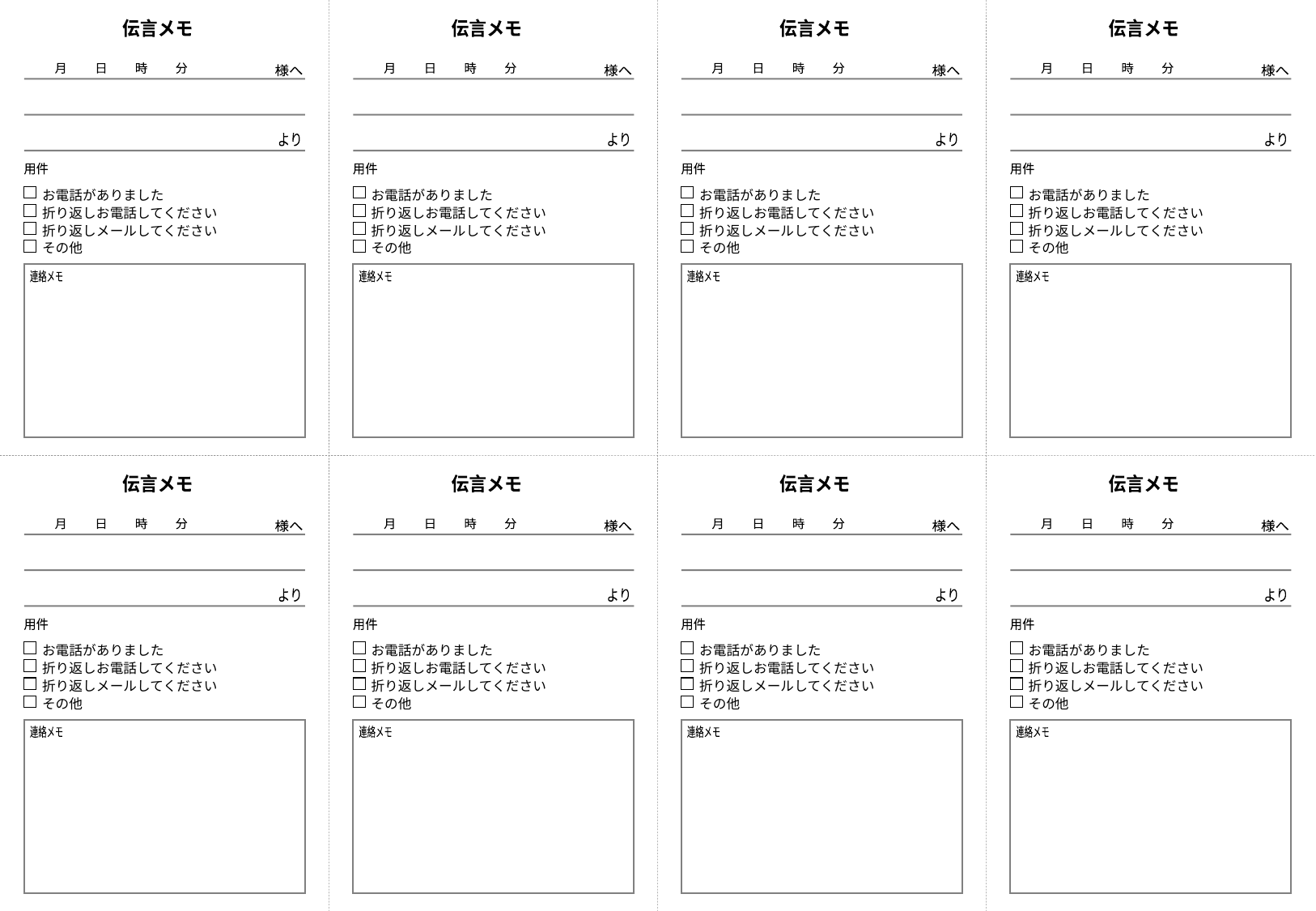

伝言メモ
伝言メモ
伝言メモ
伝言メモ
月 　　日　 　時　 　分
月 　　日　 　時　 　分
月 　　日　 　時　 　分
月 　　日　 　時　 　分
様へ
様へ
様へ
様へ

より
より
より
より

用件
用件
用件
用件
お電話がありました
折り返しお電話してください
折り返しメールしてください
その他
お電話がありました
折り返しお電話してください
折り返しメールしてください
その他
お電話がありました
折り返しお電話してください
折り返しメールしてください
その他
お電話がありました
折り返しお電話してください
折り返しメールしてください
その他

連絡メモ
連絡メモ
連絡メモ
連絡メモ

伝言メモ
伝言メモ
伝言メモ
伝言メモ
月 　　日　 　時　 　分
月 　　日　 　時　 　分
月 　　日　 　時　 　分
月 　　日　 　時　 　分
様へ
様へ
様へ
様へ

より
より
より
より

用件
用件
用件
用件
お電話がありました
折り返しお電話してください
折り返しメールしてください
その他
お電話がありました
折り返しお電話してください
折り返しメールしてください
その他
お電話がありました
折り返しお電話してください
折り返しメールしてください
その他
お電話がありました
折り返しお電話してください
折り返しメールしてください
その他

連絡メモ
連絡メモ
連絡メモ
連絡メモ